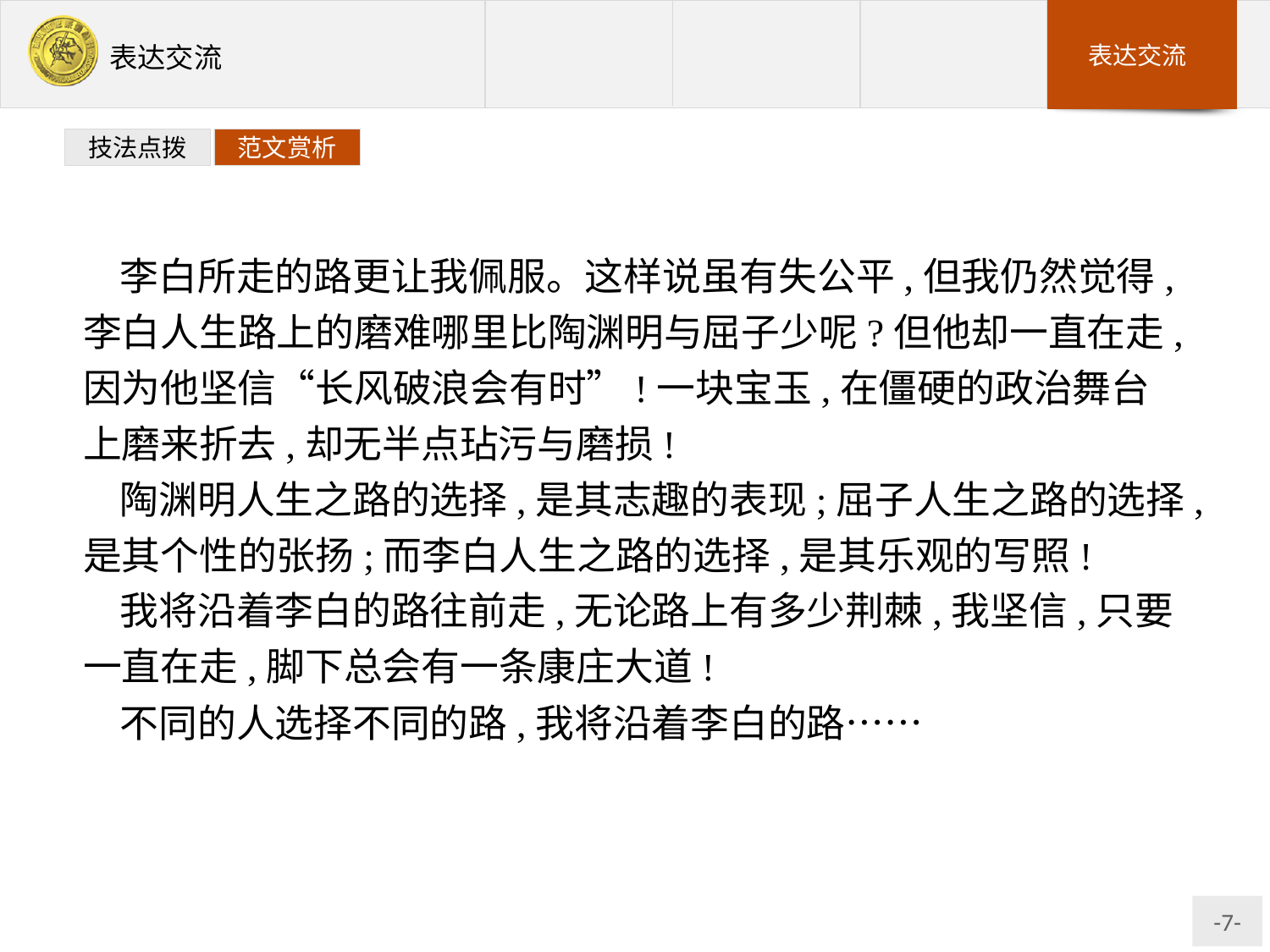

技法点拨
范文赏析
李白所走的路更让我佩服。这样说虽有失公平,但我仍然觉得,李白人生路上的磨难哪里比陶渊明与屈子少呢?但他却一直在走,因为他坚信“长风破浪会有时”!一块宝玉,在僵硬的政治舞台上磨来折去,却无半点玷污与磨损!
陶渊明人生之路的选择,是其志趣的表现;屈子人生之路的选择,是其个性的张扬;而李白人生之路的选择,是其乐观的写照!
我将沿着李白的路往前走,无论路上有多少荆棘,我坚信,只要一直在走,脚下总会有一条康庄大道!
不同的人选择不同的路,我将沿着李白的路……